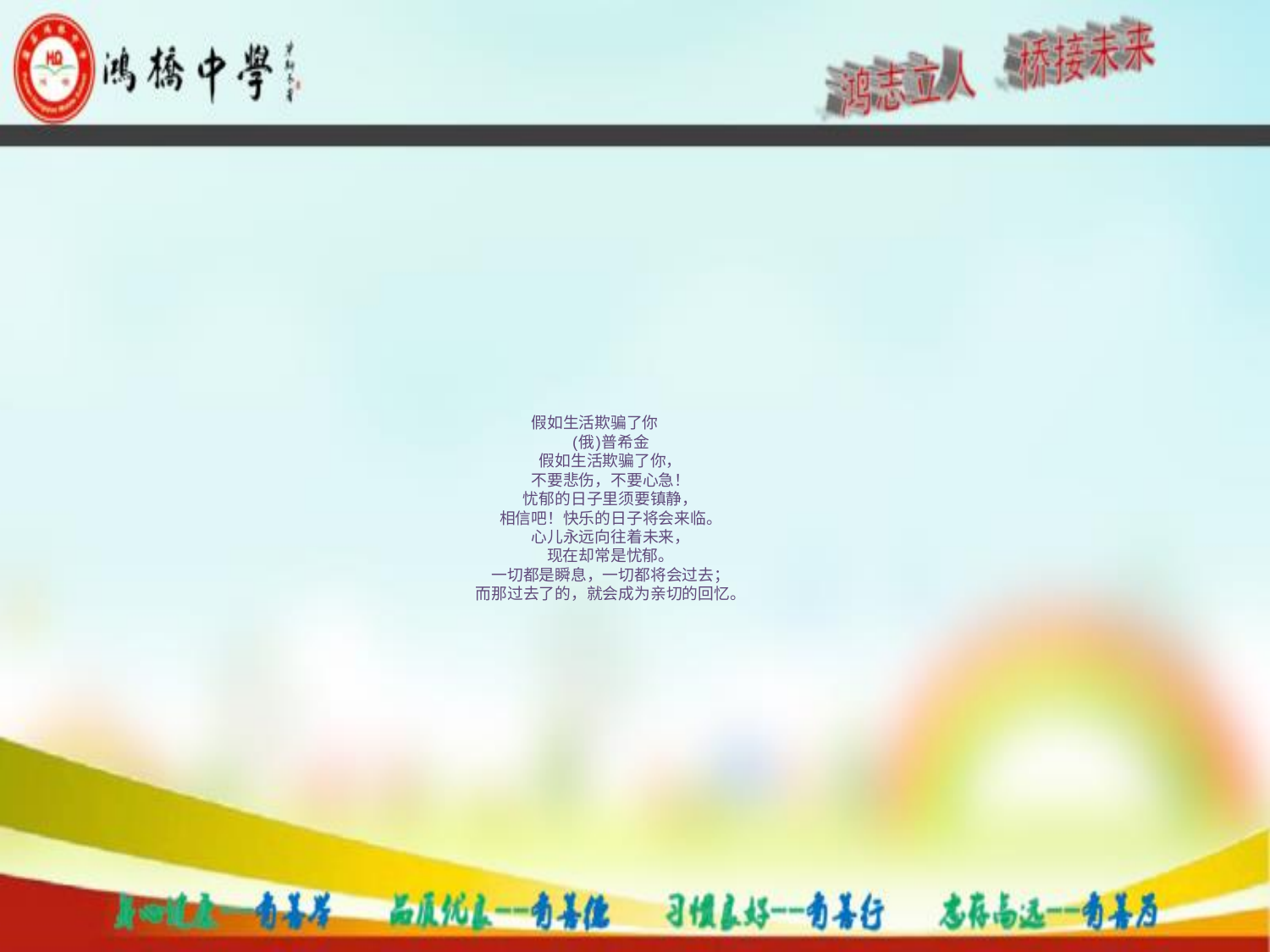

假如生活欺骗了你
　　
　　(俄)普希金
　　
　　假如生活欺骗了你，
　　
　　不要悲伤，不要心急！
　　
　　忧郁的日子里须要镇静，
　　
　　相信吧！快乐的日子将会来临。
　　
　　心儿永远向往着未来，
　　
　　现在却常是忧郁。
　　
　　一切都是瞬息，一切都将会过去；
　　
　　而那过去了的，就会成为亲切的回忆。